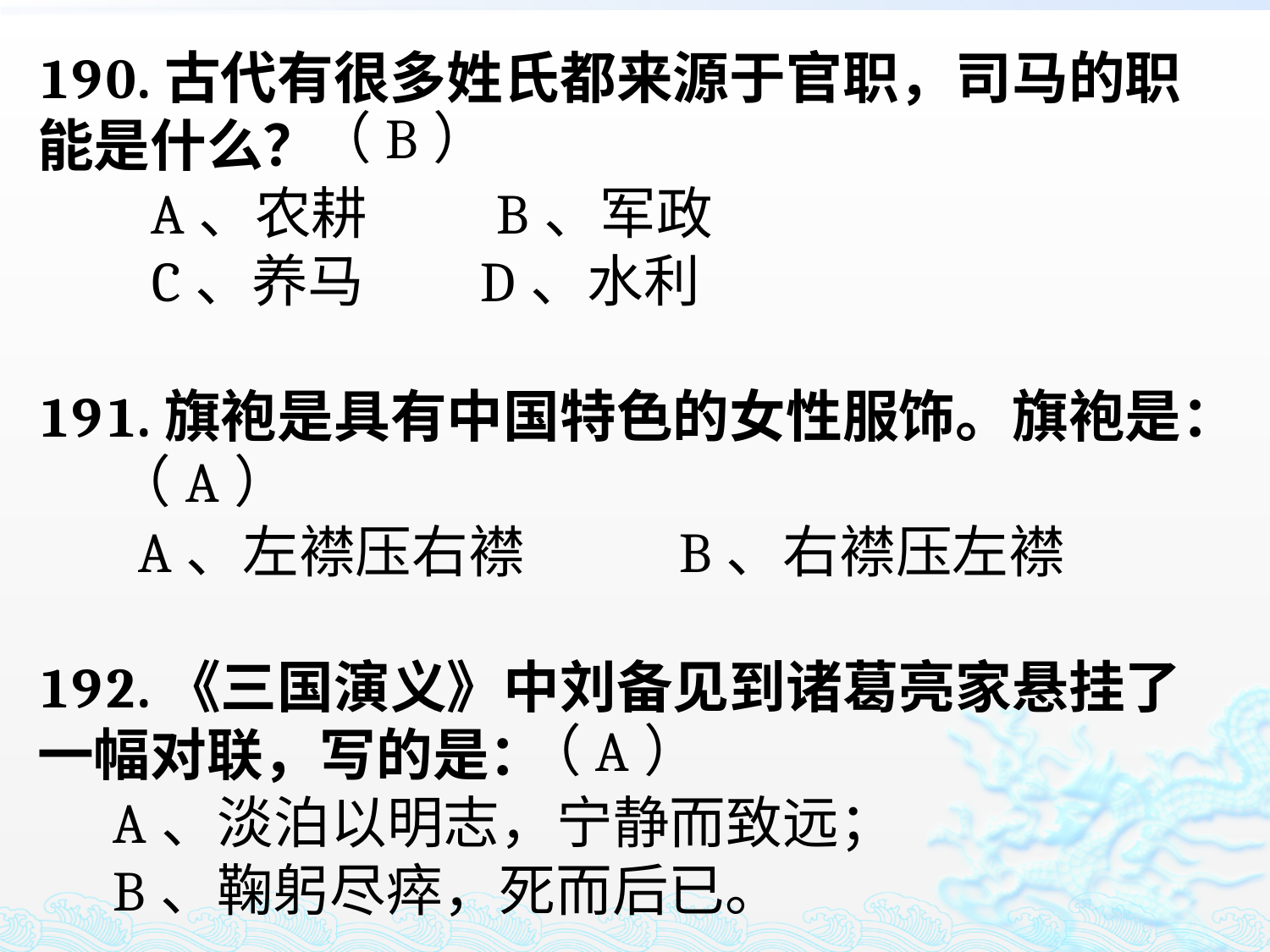

190.古代有很多姓氏都来源于官职，司马的职能是什么？
         A、农耕         B、军政
         C、养马        D、水利

191.旗袍是具有中国特色的女性服饰。旗袍是：

        A、左襟压右襟           B、右襟压左襟

192.《三国演义》中刘备见到诸葛亮家悬挂了一幅对联，写的是：
      A、淡泊以明志，宁静而致远；
      B、鞠躬尽瘁，死而后已。
（B）
（A）
（A）